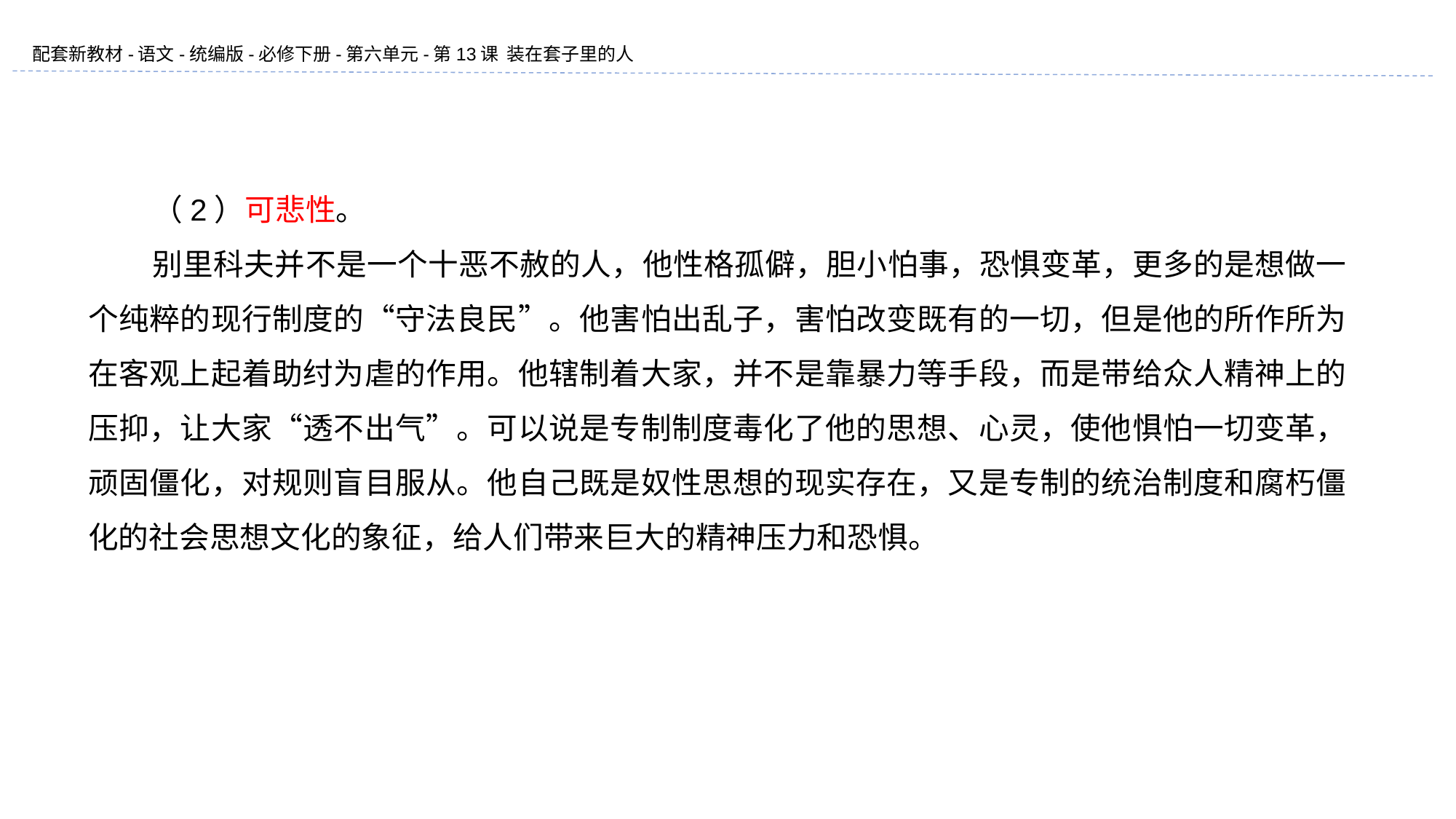

（2）可悲性。
别里科夫并不是一个十恶不赦的人，他性格孤僻，胆小怕事，恐惧变革，更多的是想做一个纯粹的现行制度的“守法良民”。他害怕出乱子，害怕改变既有的一切，但是他的所作所为在客观上起着助纣为虐的作用。他辖制着大家，并不是靠暴力等手段，而是带给众人精神上的压抑，让大家“透不出气”。可以说是专制制度毒化了他的思想、心灵，使他惧怕一切变革，顽固僵化，对规则盲目服从。他自己既是奴性思想的现实存在，又是专制的统治制度和腐朽僵化的社会思想文化的象征，给人们带来巨大的精神压力和恐惧。